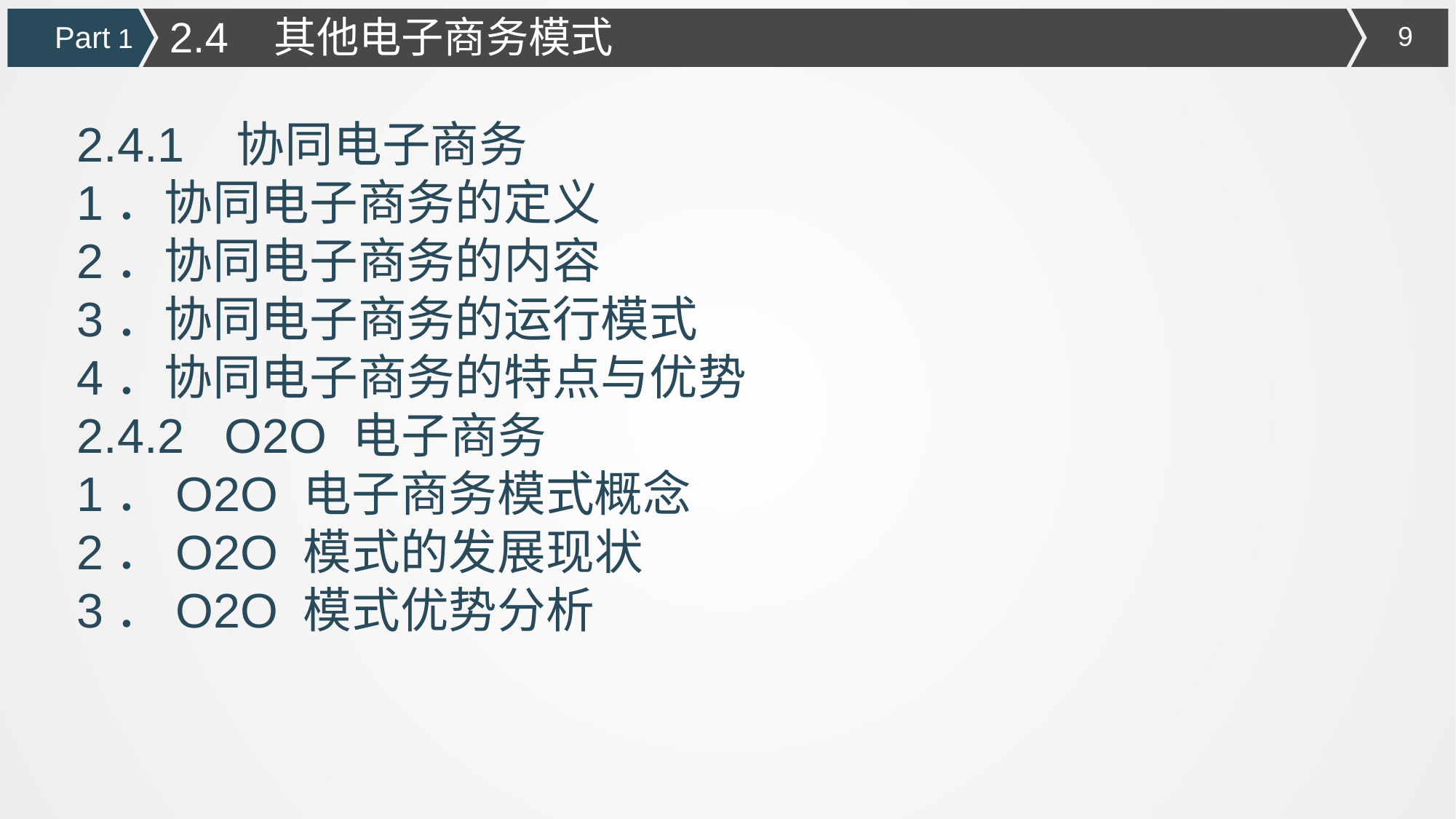

2.4   其他电子商务模式
Part 1
2.4.1   协同电子商务
1．协同电子商务的定义
2．协同电子商务的内容
3．协同电子商务的运行模式
4．协同电子商务的特点与优势
2.4.2   O2O 电子商务
1．O2O 电子商务模式概念
2．O2O 模式的发展现状
3．O2O 模式优势分析